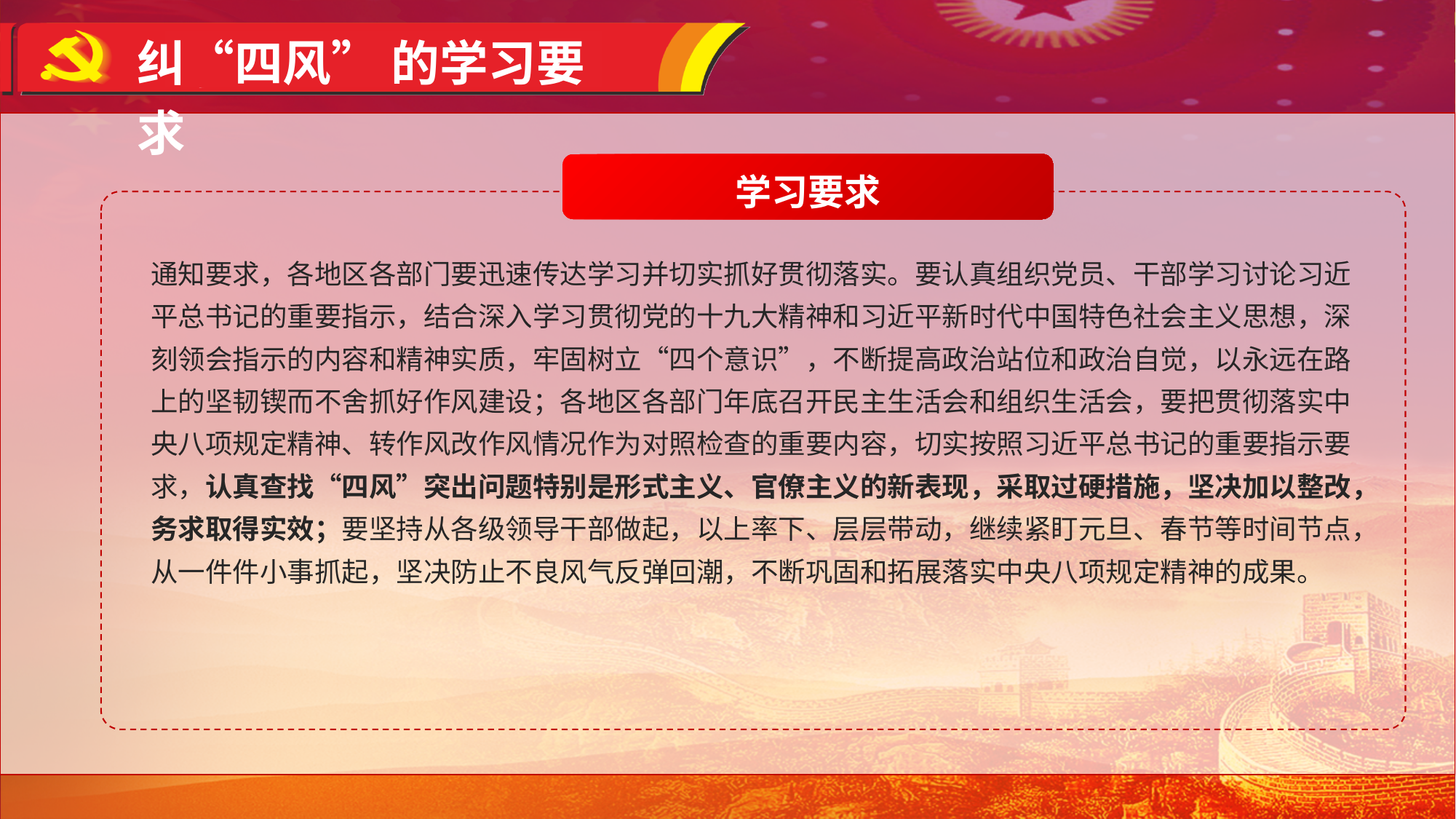

纠“四风” 的学习要求
学习要求

通知要求，各地区各部门要迅速传达学习并切实抓好贯彻落实。要认真组织党员、干部学习讨论习近平总书记的重要指示，结合深入学习贯彻党的十九大精神和习近平新时代中国特色社会主义思想，深刻领会指示的内容和精神实质，牢固树立“四个意识”，不断提高政治站位和政治自觉，以永远在路上的坚韧锲而不舍抓好作风建设；各地区各部门年底召开民主生活会和组织生活会，要把贯彻落实中央八项规定精神、转作风改作风情况作为对照检查的重要内容，切实按照习近平总书记的重要指示要求，认真查找“四风”突出问题特别是形式主义、官僚主义的新表现，采取过硬措施，坚决加以整改，务求取得实效；要坚持从各级领导干部做起，以上率下、层层带动，继续紧盯元旦、春节等时间节点，从一件件小事抓起，坚决防止不良风气反弹回潮，不断巩固和拓展落实中央八项规定精神的成果。